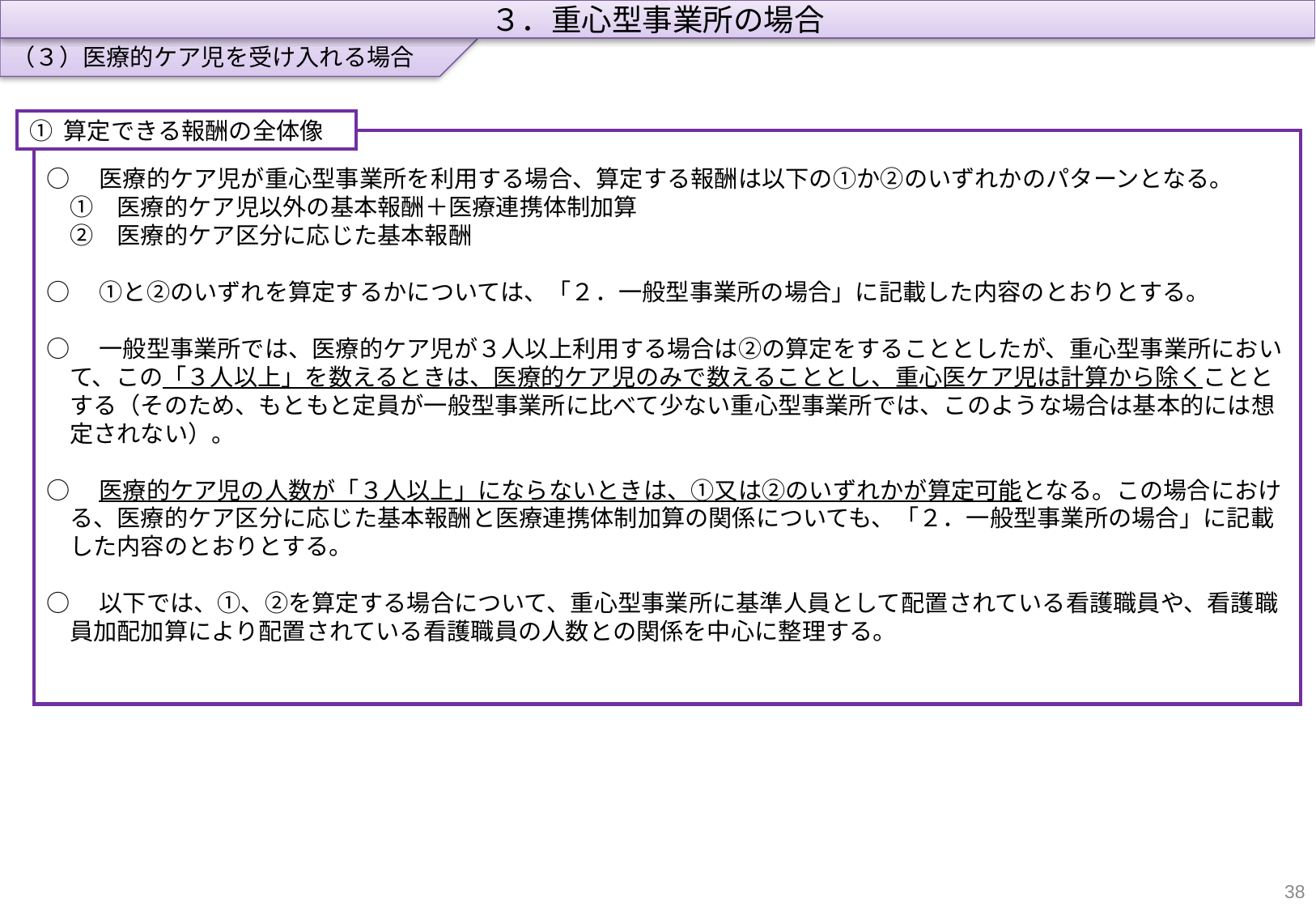

（３）医療的ケア児を受け入れる場合
３．重心型事業所の場合
① 算定できる報酬の全体像
○　医療的ケア児が重心型事業所を利用する場合、算定する報酬は以下の①か②のいずれかのパターンとなる。
　①　医療的ケア児以外の基本報酬＋医療連携体制加算
　②　医療的ケア区分に応じた基本報酬

○　①と②のいずれを算定するかについては、「２．一般型事業所の場合」に記載した内容のとおりとする。

○　一般型事業所では、医療的ケア児が３人以上利用する場合は②の算定をすることとしたが、重心型事業所において、この「３人以上」を数えるときは、医療的ケア児のみで数えることとし、重心医ケア児は計算から除くこととする（そのため、もともと定員が一般型事業所に比べて少ない重心型事業所では、このような場合は基本的には想定されない）。

○　医療的ケア児の人数が「３人以上」にならないときは、①又は②のいずれかが算定可能となる。この場合における、医療的ケア区分に応じた基本報酬と医療連携体制加算の関係についても、「２．一般型事業所の場合」に記載した内容のとおりとする。

○　以下では、①、②を算定する場合について、重心型事業所に基準人員として配置されている看護職員や、看護職員加配加算により配置されている看護職員の人数との関係を中心に整理する。
38